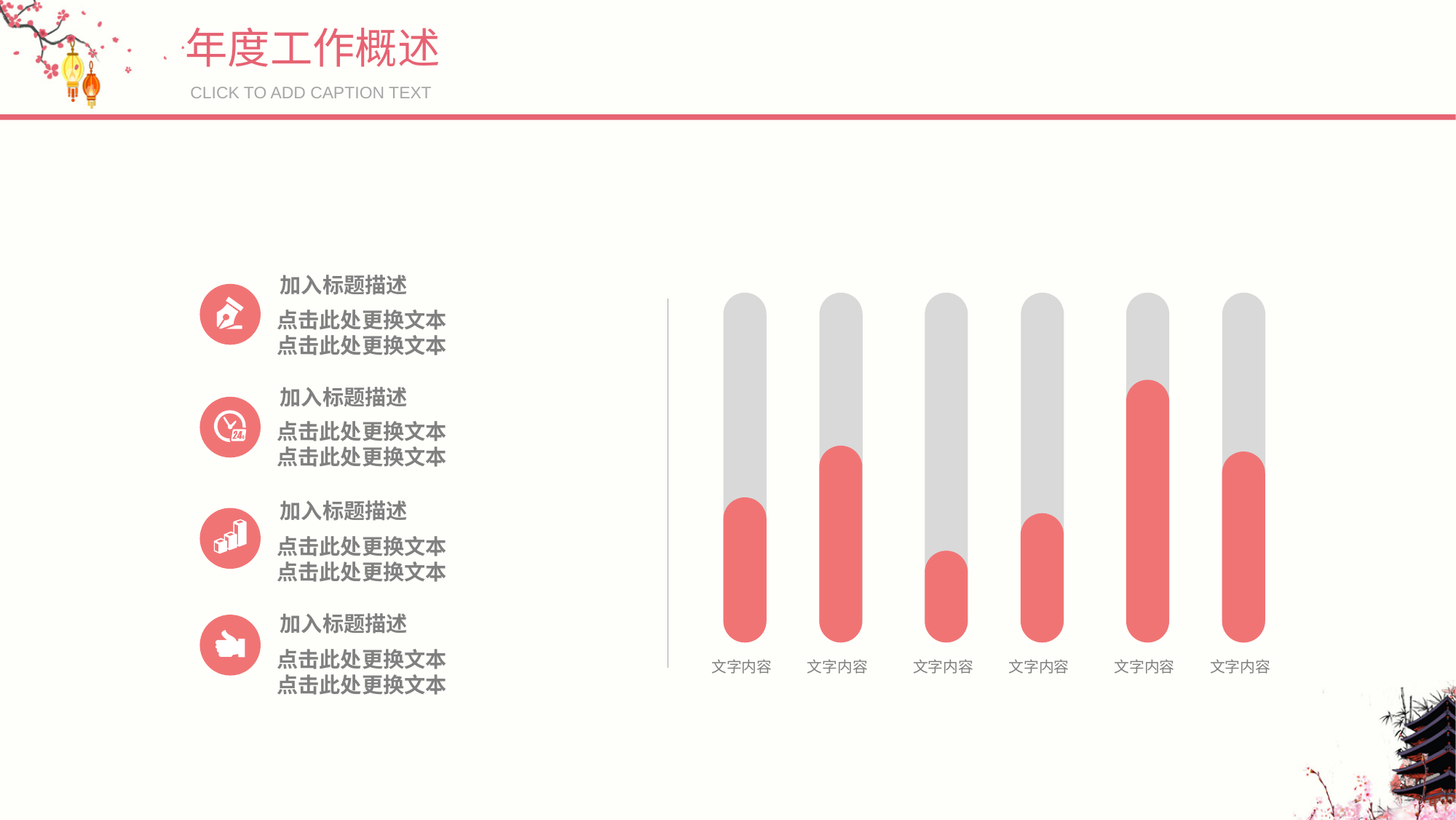

年度工作概述
CLICK TO ADD CAPTION TEXT

加入标题描述

点击此处更换文本
点击此处更换文本
加入标题描述

点击此处更换文本
点击此处更换文本

加入标题描述

点击此处更换文本
点击此处更换文本

加入标题描述

点击此处更换文本
点击此处更换文本
文字内容
文字内容
文字内容
文字内容
文字内容
文字内容